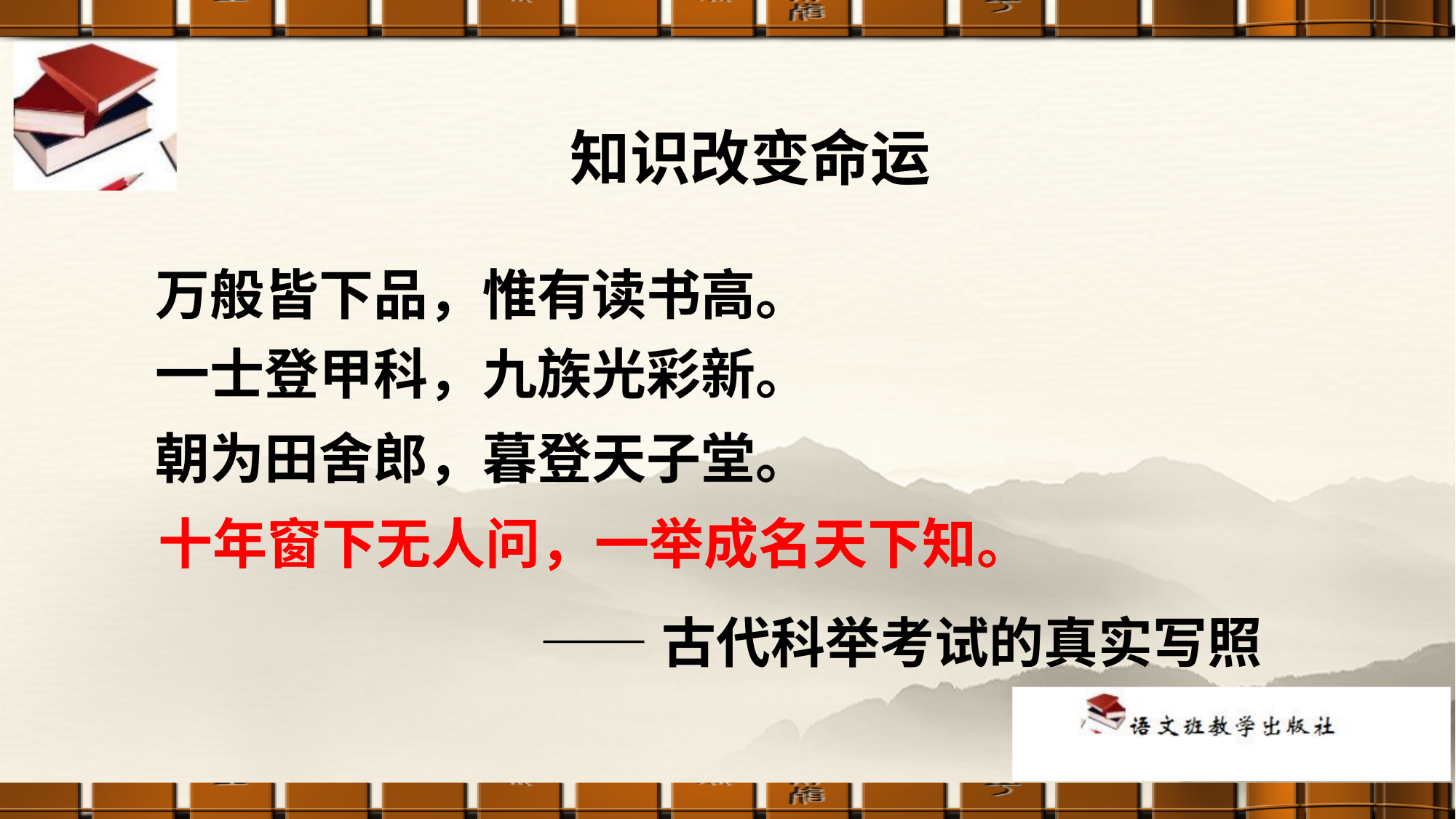

知识改变命运
万般皆下品，惟有读书高。
一士登甲科，九族光彩新。
朝为田舍郎，暮登天子堂。
十年窗下无人问，一举成名天下知。
——古代科举考试的真实写照